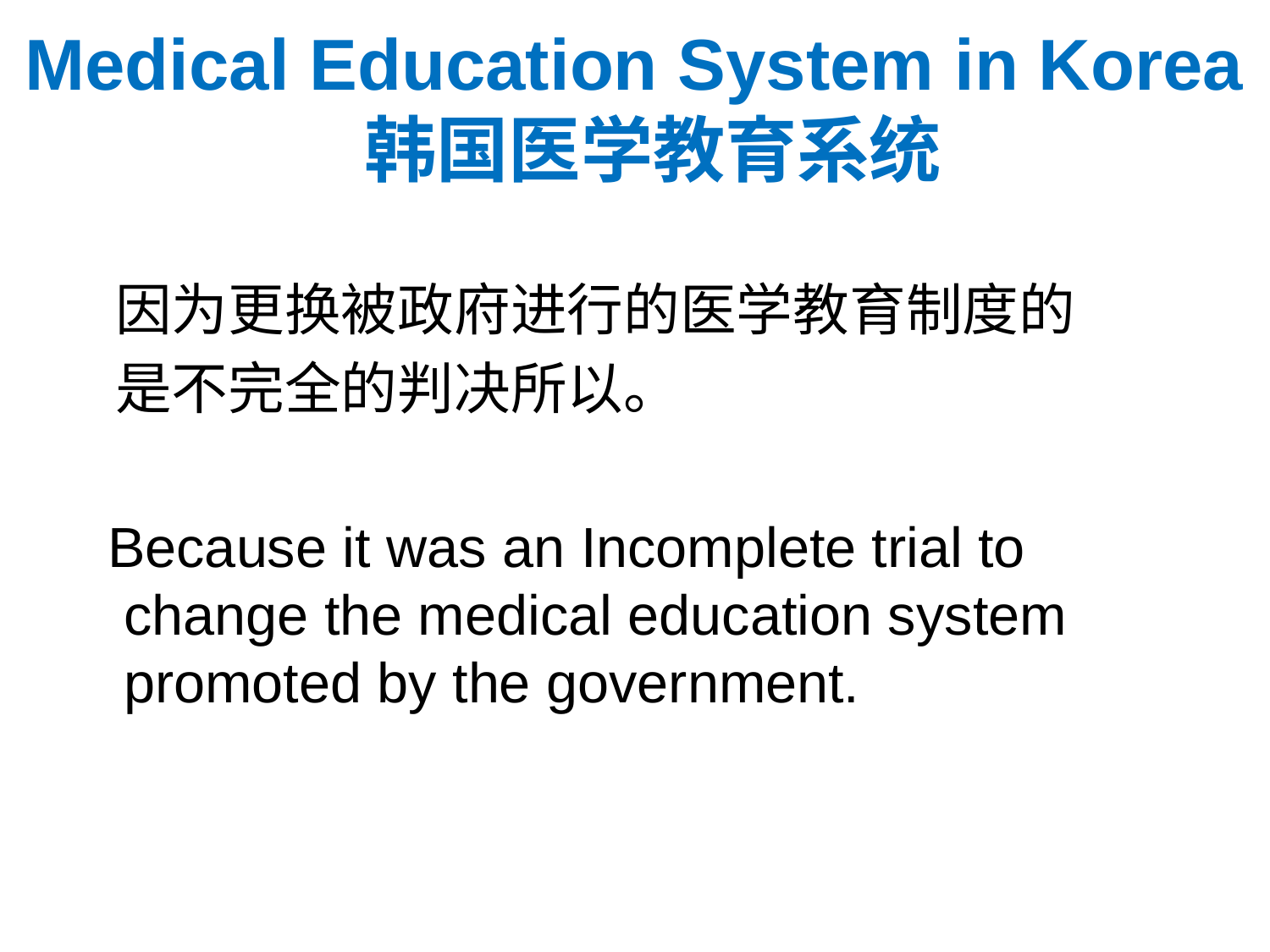

# Medical Education System in Korea 韩国医学教育系统
  因为更换被政府进行的医学教育制度的
  是不完全的判决所以。

  Because it was an Incomplete trial to change the medical education system promoted by the government.